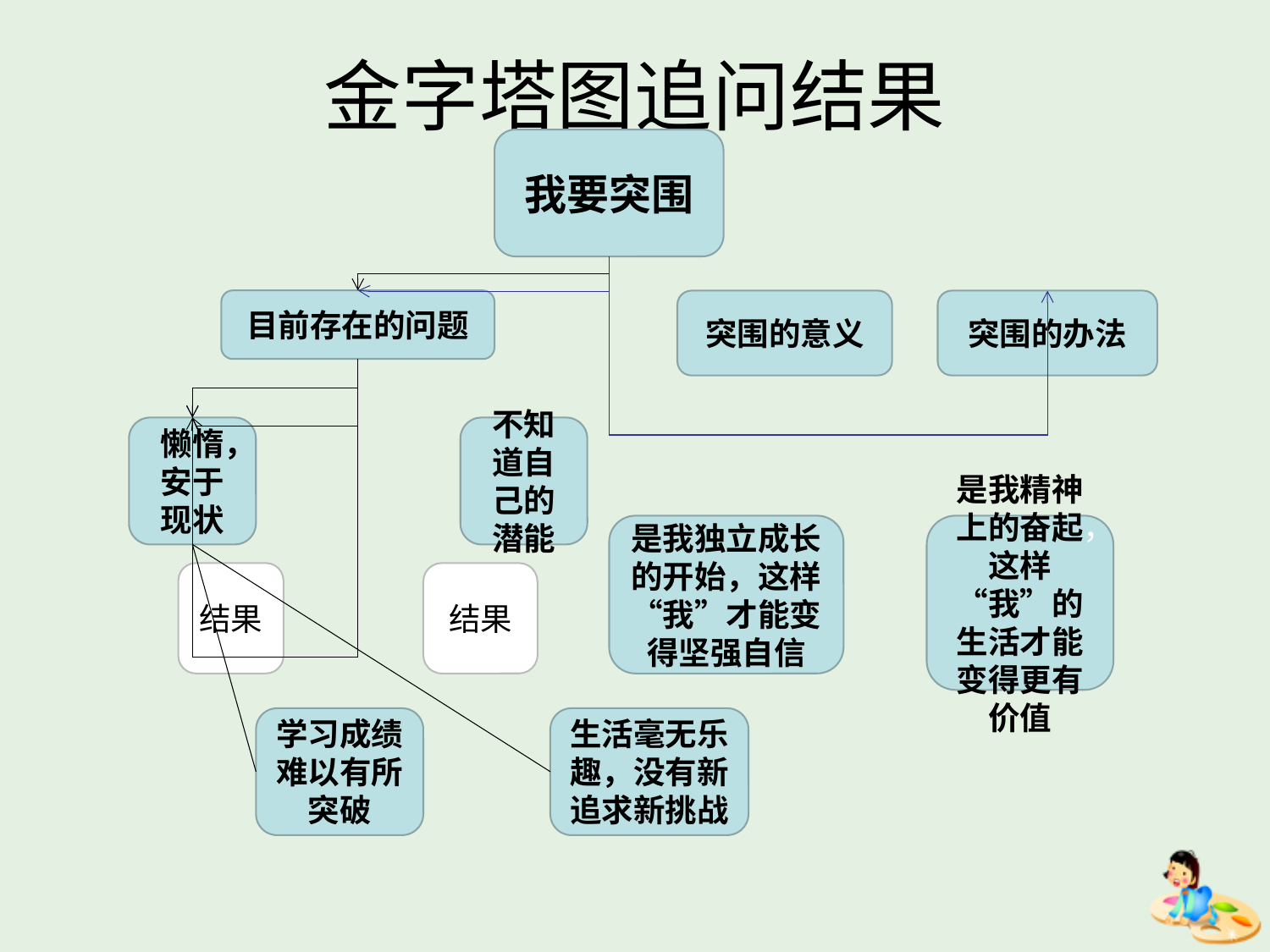

# 金字塔图追问结果
我要突围
目前存在的问题
突围的意义
突围的办法
懒惰，安于现状
不知道自己的潜能
是我独立成长的开始，这样“我”才能变得坚强自信
是我精神上的奋起，这样“我”的生活才能变得更有价值
结果
结果
学习成绩难以有所突破
生活毫无乐趣，没有新追求新挑战